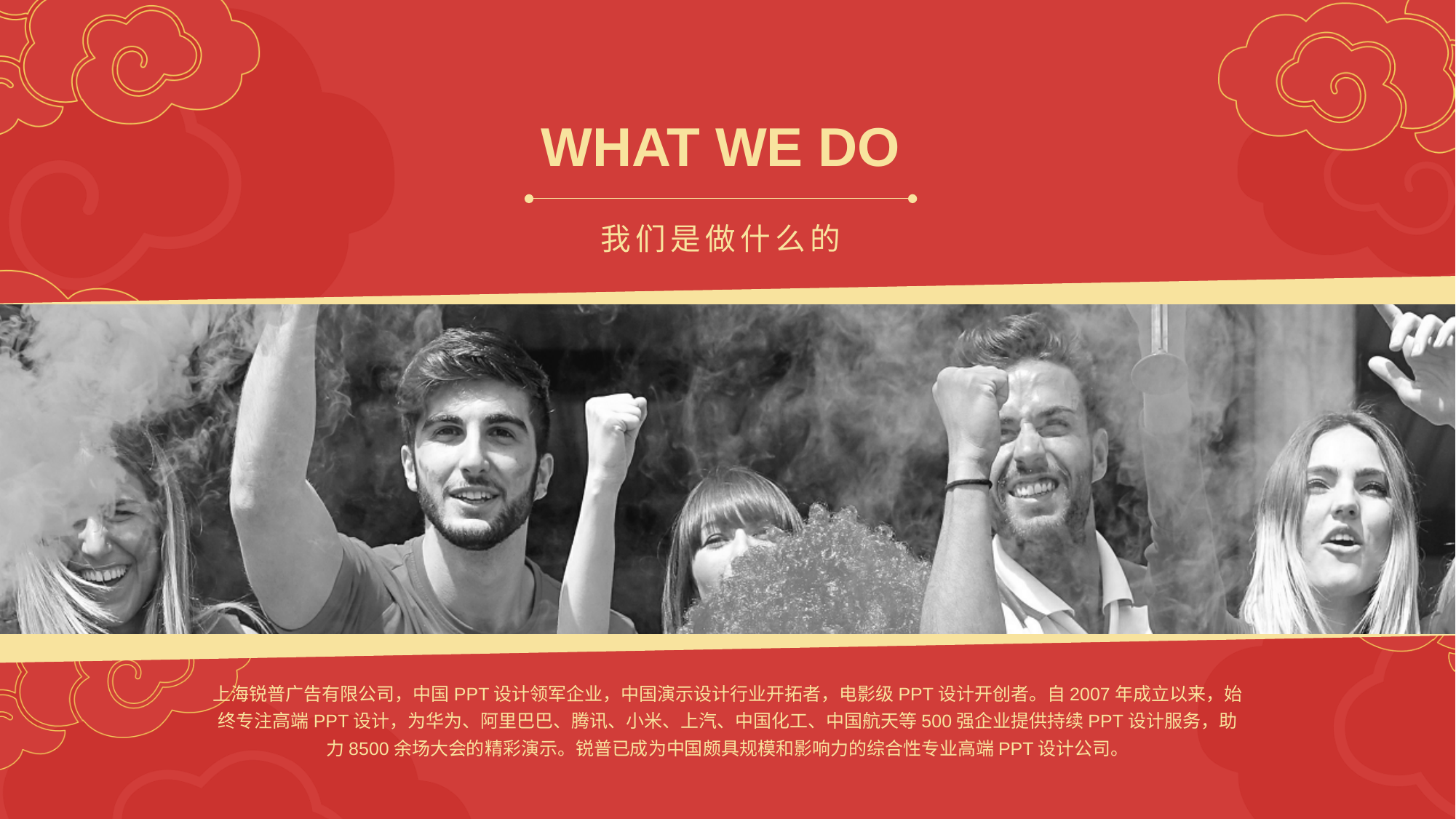

WHAT WE DO
我们是做什么的

上海锐普广告有限公司，中国PPT设计领军企业，中国演示设计行业开拓者，电影级PPT设计开创者。自2007年成立以来，始终专注高端PPT设计，为华为、阿里巴巴、腾讯、小米、上汽、中国化工、中国航天等500强企业提供持续PPT设计服务，助力8500余场大会的精彩演示。锐普已成为中国颇具规模和影响力的综合性专业高端PPT设计公司。